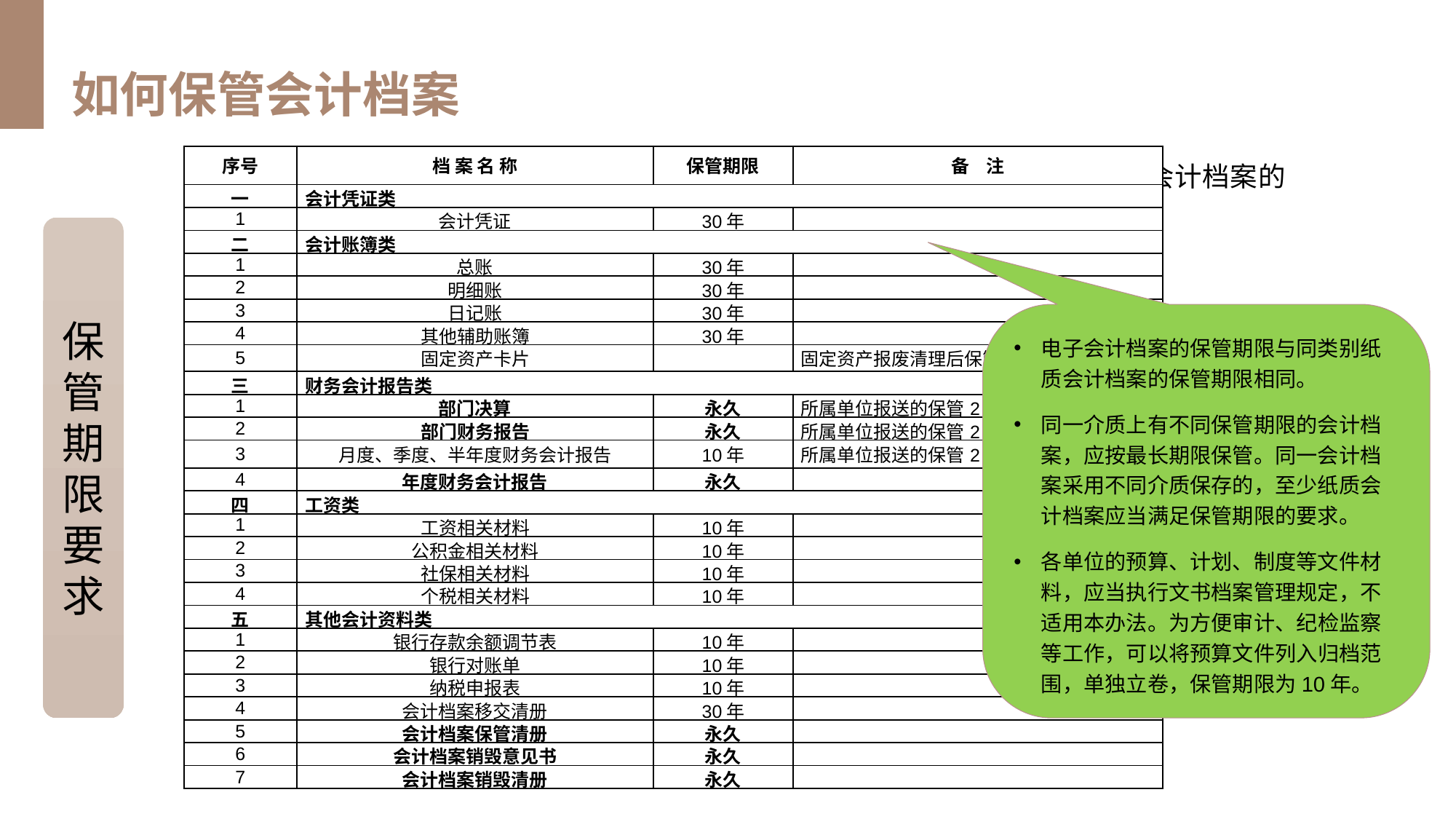

如何保管会计档案
| 序号 | 档 案 名 称 | 保管期限 | 备 注 |
| --- | --- | --- | --- |
| 一 | 会计凭证类 |  |  |
| 1 | 会计凭证 | 30年 |  |
| 二 | 会计账簿类 |  |  |
| 1 | 总账 | 30年 |  |
| 2 | 明细账 | 30年 |  |
| 3 | 日记账 | 30年 |  |
| 4 | 其他辅助账簿 | 30年 |  |
| 5 | 固定资产卡片 |  | 固定资产报废清理后保管10年 |
| 三 | 财务会计报告类 |  |  |
| 1 | 部门决算 | 永久 | 所属单位报送的保管2年 |
| 2 | 部门财务报告 | 永久 | 所属单位报送的保管2年 |
| 3 | 月度、季度、半年度财务会计报告 | 10年 | 所属单位报送的保管2年 |
| 4 | 年度财务会计报告 | 永久 |  |
| 四 | 工资类 |  |  |
| 1 | 工资相关材料 | 10年 |  |
| 2 | 公积金相关材料 | 10年 |  |
| 3 | 社保相关材料 | 10年 |  |
| 4 | 个税相关材料 | 10年 |  |
| 五 | 其他会计资料类 |  |  |
| 1 | 银行存款余额调节表 | 10年 |  |
| 2 | 银行对账单 | 10年 |  |
| 3 | 纳税申报表 | 10年 |  |
| 4 | 会计档案移交清册 | 30年 |  |
| 5 | 会计档案保管清册 | 永久 |  |
| 6 | 会计档案销毁意见书 | 永久 |  |
| 7 | 会计档案销毁清册 | 永久 |  |
会计档案的保管期限分为永久、定期两类。定期保管期限分为10年和30年。会计档案的保管期限从会计年度终了后第1天算起。
会计档案管理办法规定期限为最低保管期限。
保管期限要求
电子会计档案的保管期限与同类别纸质会计档案的保管期限相同。
同一介质上有不同保管期限的会计档案，应按最长期限保管。同一会计档案采用不同介质保存的，至少纸质会计档案应当满足保管期限的要求。
各单位的预算、计划、制度等文件材料，应当执行文书档案管理规定，不适用本办法。为方便审计、纪检监察等工作，可以将预算文件列入归档范围，单独立卷，保管期限为10年。